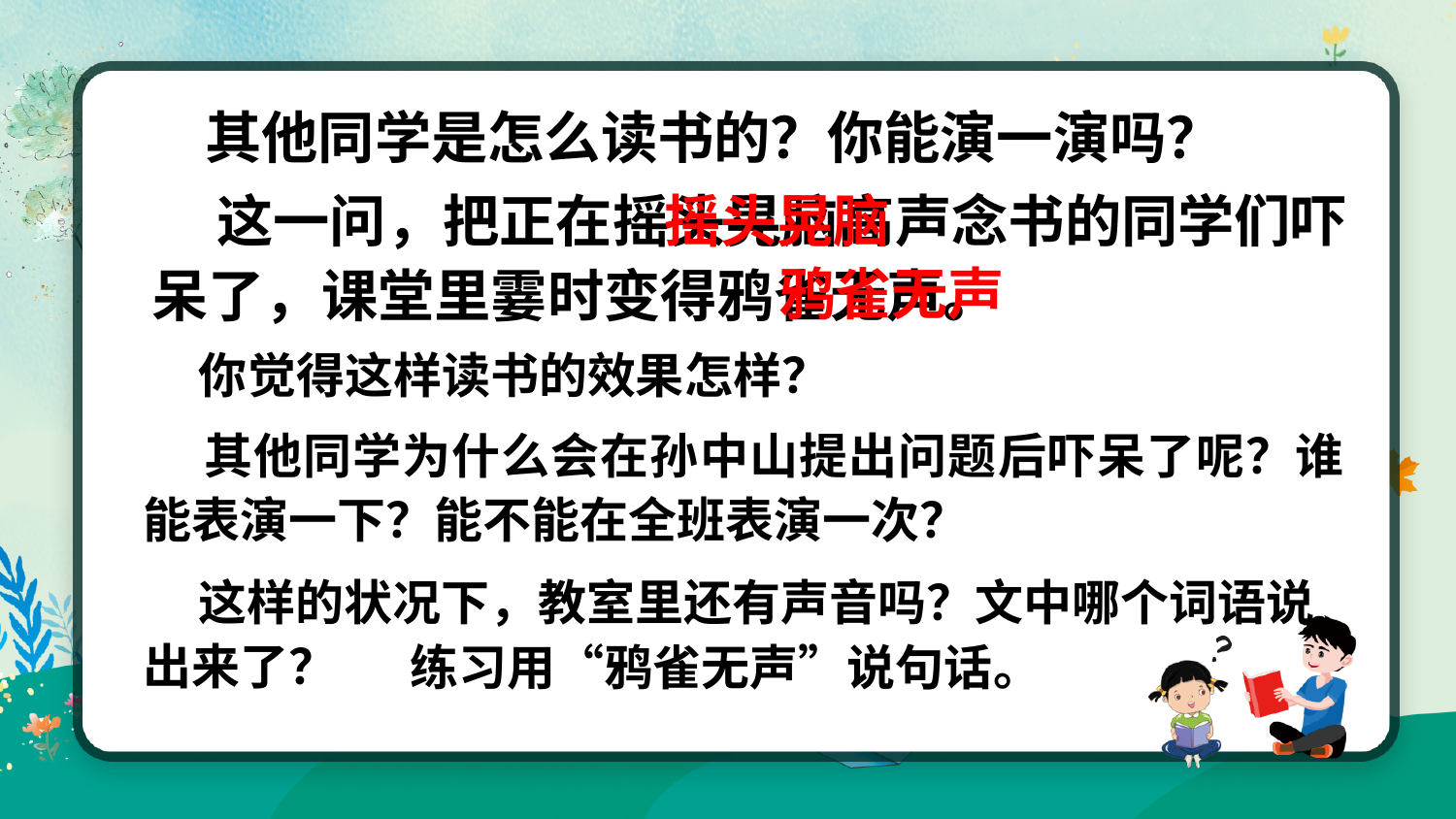

其他同学是怎么读书的？你能演一演吗？
摇头晃脑
    这一问，把正在摇头晃脑高声念书的同学们吓呆了，课堂里霎时变得鸦雀无声。
鸦雀无声
    你觉得这样读书的效果怎样？
    其他同学为什么会在孙中山提出问题后吓呆了呢？谁能表演一下？能不能在全班表演一次？
    这样的状况下，教室里还有声音吗？文中哪个词语说出来了？
练习用“鸦雀无声”说句话。